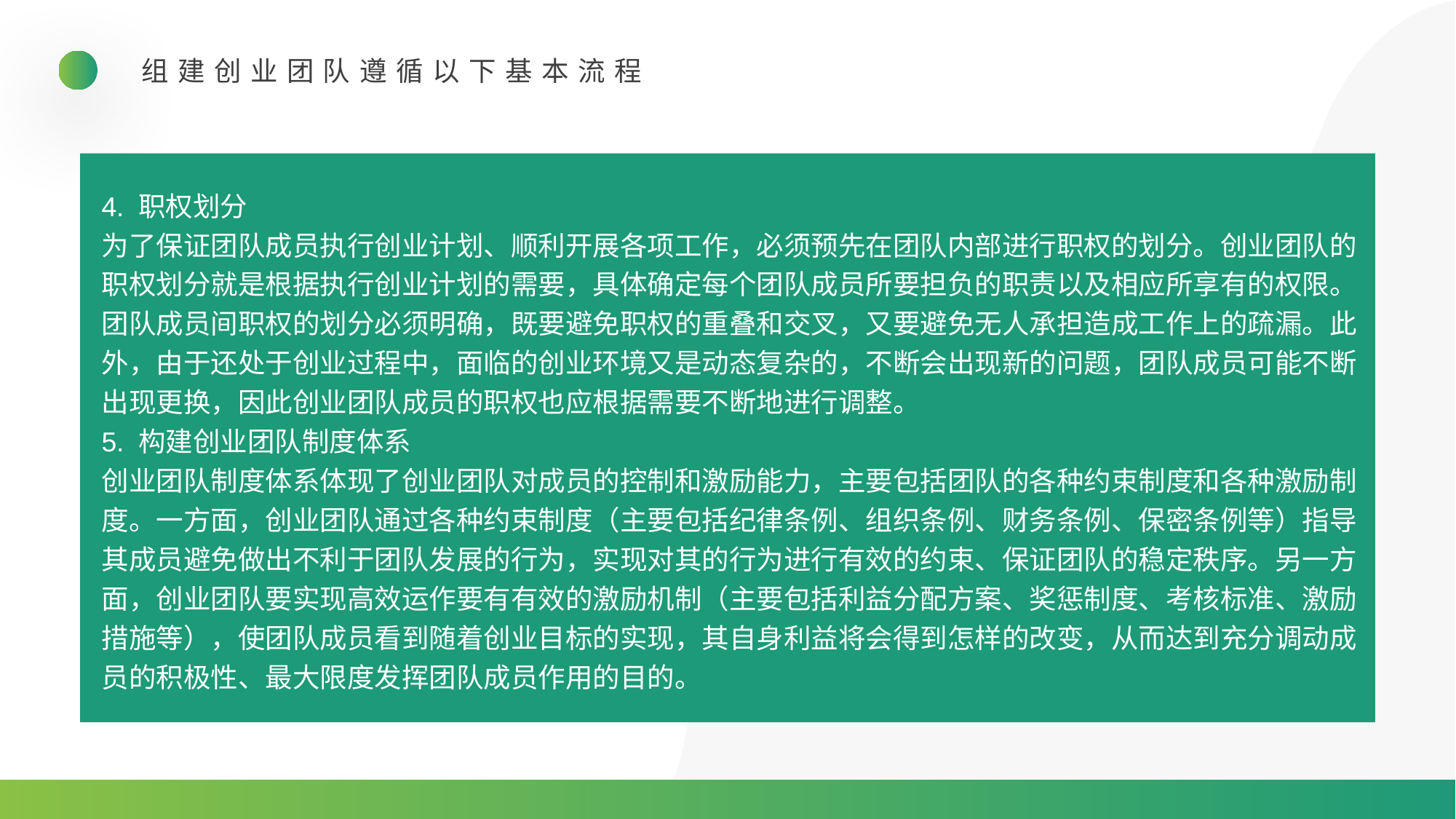

组建创业团队遵循以下基本流程
4. 职权划分
为了保证团队成员执行创业计划、顺利开展各项工作，必须预先在团队内部进行职权的划分。创业团队的职权划分就是根据执行创业计划的需要，具体确定每个团队成员所要担负的职责以及相应所享有的权限。团队成员间职权的划分必须明确，既要避免职权的重叠和交叉，又要避免无人承担造成工作上的疏漏。此外，由于还处于创业过程中，面临的创业环境又是动态复杂的，不断会出现新的问题，团队成员可能不断出现更换，因此创业团队成员的职权也应根据需要不断地进行调整。
5. 构建创业团队制度体系
创业团队制度体系体现了创业团队对成员的控制和激励能力，主要包括团队的各种约束制度和各种激励制度。一方面，创业团队通过各种约束制度（主要包括纪律条例、组织条例、财务条例、保密条例等）指导其成员避免做出不利于团队发展的行为，实现对其的行为进行有效的约束、保证团队的稳定秩序。另一方面，创业团队要实现高效运作要有有效的激励机制（主要包括利益分配方案、奖惩制度、考核标准、激励措施等），使团队成员看到随着创业目标的实现，其自身利益将会得到怎样的改变，从而达到充分调动成员的积极性、最大限度发挥团队成员作用的目的。